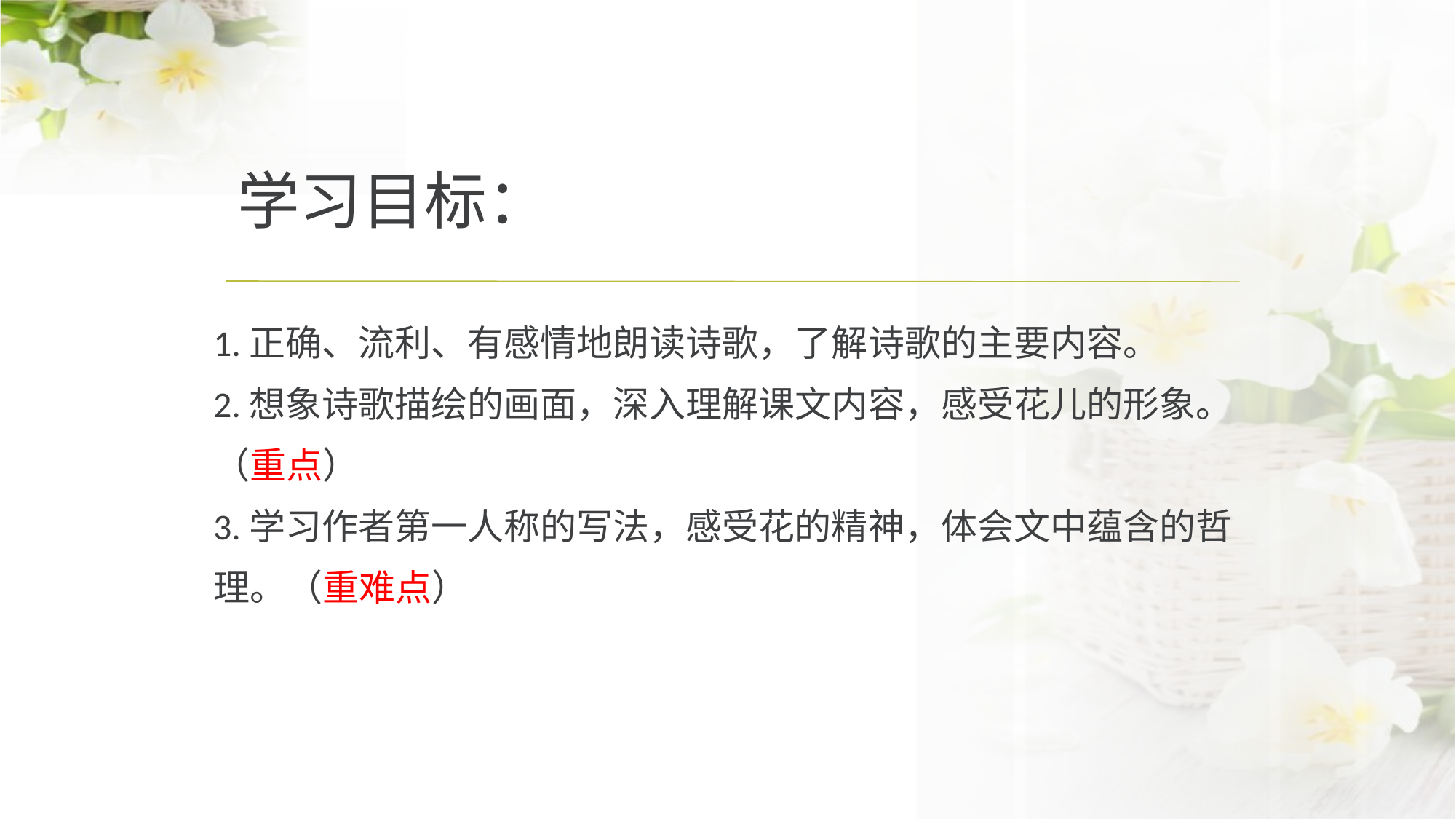

https://www.ypppt.com/
学习目标：
1.正确、流利、有感情地朗读诗歌，了解诗歌的主要内容。
2.想象诗歌描绘的画面，深入理解课文内容，感受花儿的形象。（重点）
3.学习作者第一人称的写法，感受花的精神，体会文中蕴含的哲理。（重难点）